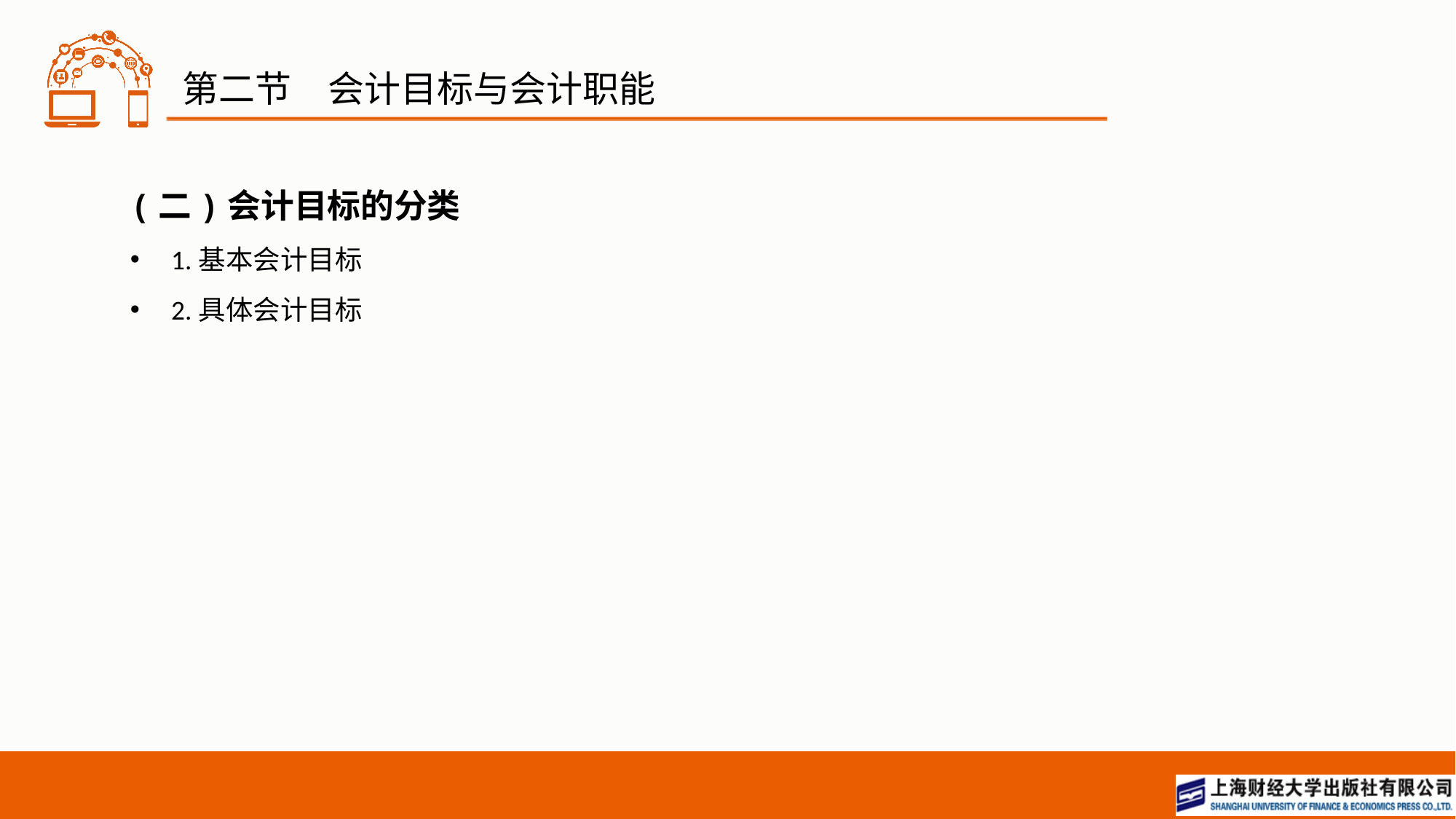

# 第二节　会计目标与会计职能
(二)会计目标的分类
1.基本会计目标
2.具体会计目标